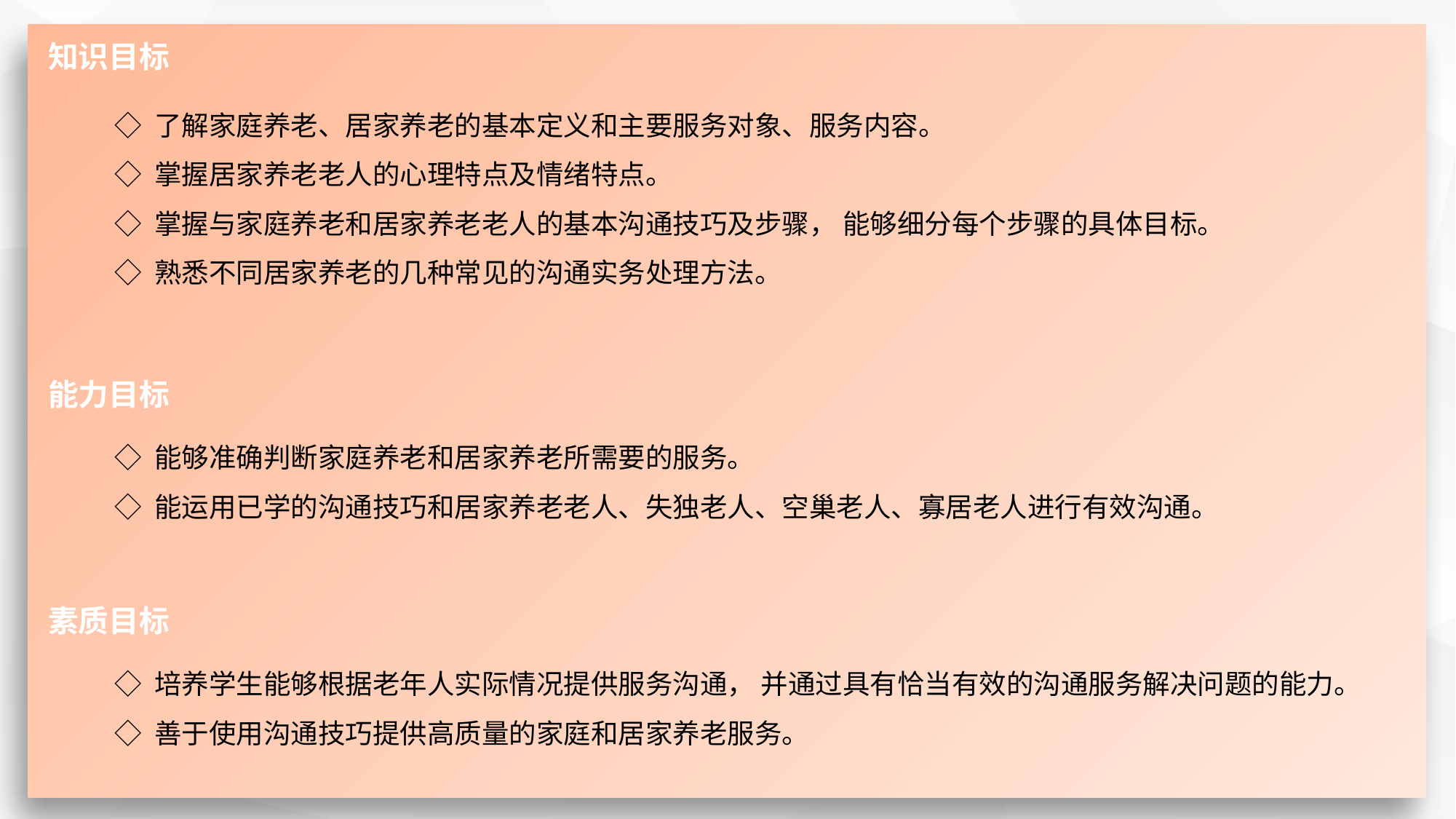

知识目标
◇ 了解家庭养老、居家养老的基本定义和主要服务对象、服务内容。
◇ 掌握居家养老老人的心理特点及情绪特点。
◇ 掌握与家庭养老和居家养老老人的基本沟通技巧及步骤， 能够细分每个步骤的具体目标。
◇ 熟悉不同居家养老的几种常见的沟通实务处理方法。
能力目标
◇ 能够准确判断家庭养老和居家养老所需要的服务。
◇ 能运用已学的沟通技巧和居家养老老人、失独老人、空巢老人、寡居老人进行有效沟通。
素质目标
◇ 培养学生能够根据老年人实际情况提供服务沟通， 并通过具有恰当有效的沟通服务解决问题的能力。
◇ 善于使用沟通技巧提供高质量的家庭和居家养老服务。